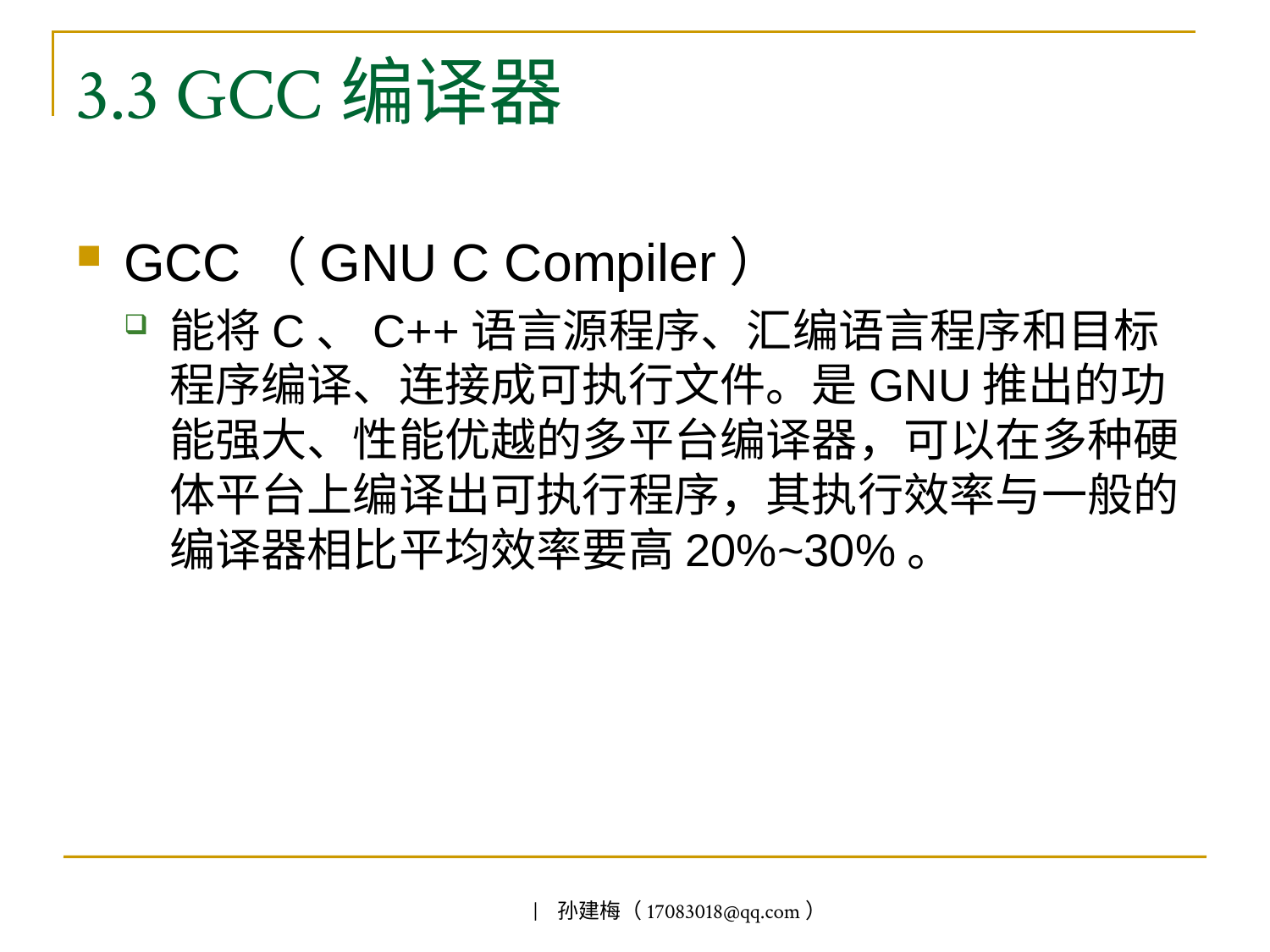

# 3.3 GCC编译器
GCC（GNU C Compiler）
能将C、C++语言源程序、汇编语言程序和目标程序编译、连接成可执行文件。是GNU推出的功能强大、性能优越的多平台编译器，可以在多种硬体平台上编译出可执行程序，其执行效率与一般的编译器相比平均效率要高20%~30%。
|   孙建梅（17083018@qq.com）

10